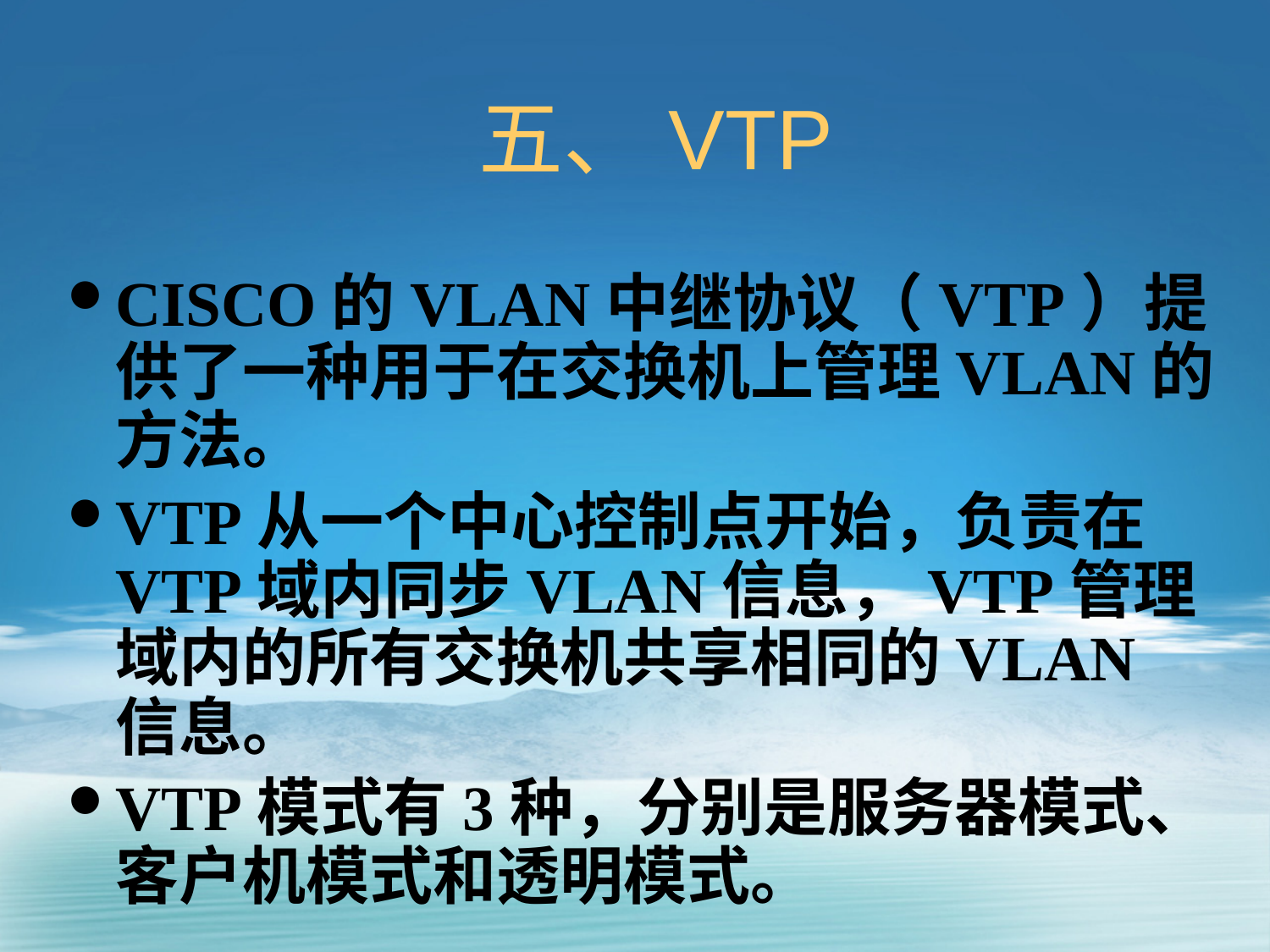

# 五、VTP

CISCO的VLAN中继协议（VTP）提供了一种用于在交换机上管理VLAN的方法。
VTP从一个中心控制点开始，负责在VTP域内同步VLAN信息，VTP管理域内的所有交换机共享相同的VLAN 信息。
VTP模式有3种，分别是服务器模式、客户机模式和透明模式。